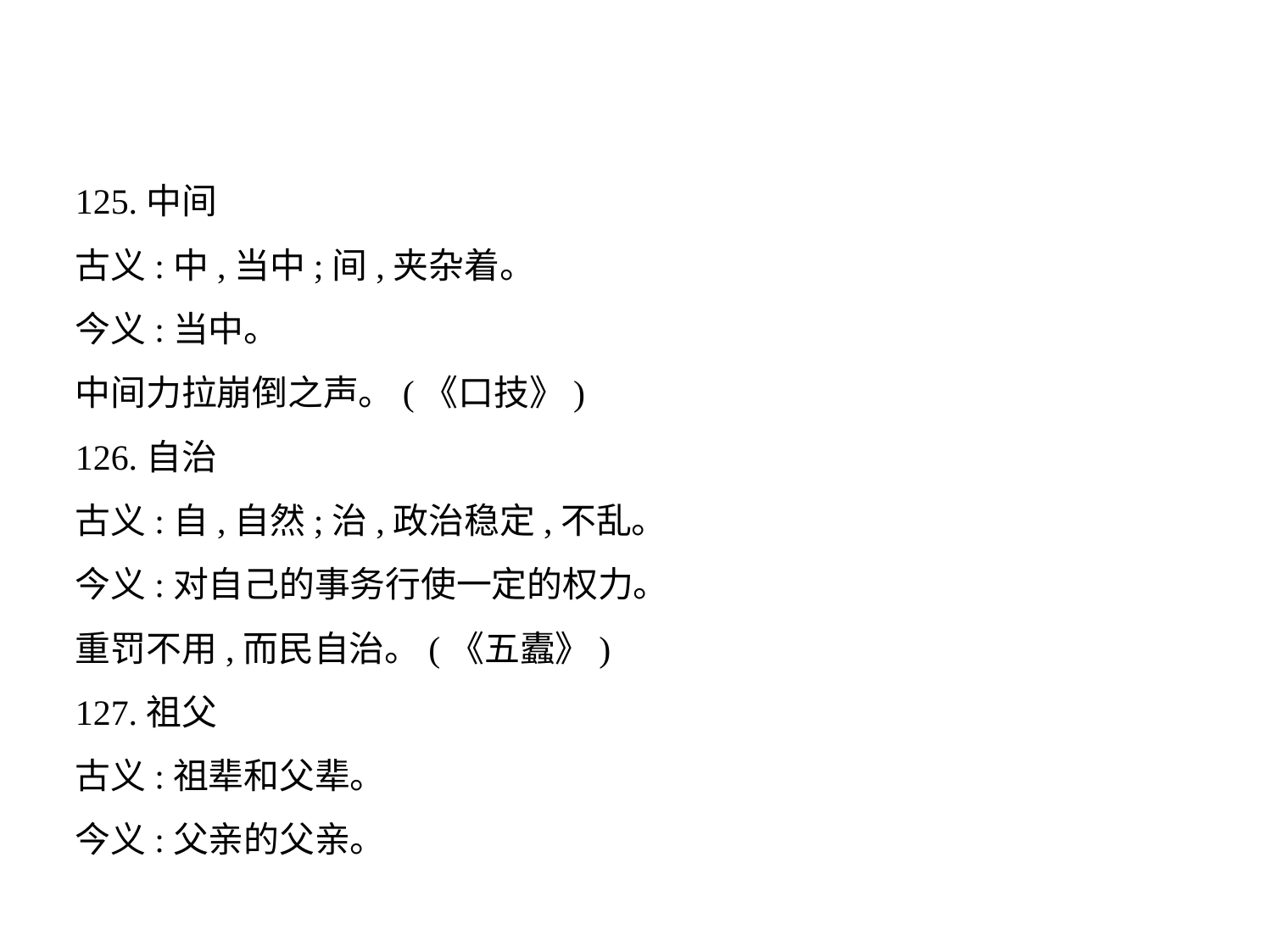

125.中间
古义:中,当中;间,夹杂着。
今义:当中。
中间力拉崩倒之声。(《口技》)
126.自治
古义:自,自然;治,政治稳定,不乱。
今义:对自己的事务行使一定的权力。
重罚不用,而民自治。(《五蠹》)
127.祖父
古义:祖辈和父辈。
今义:父亲的父亲。